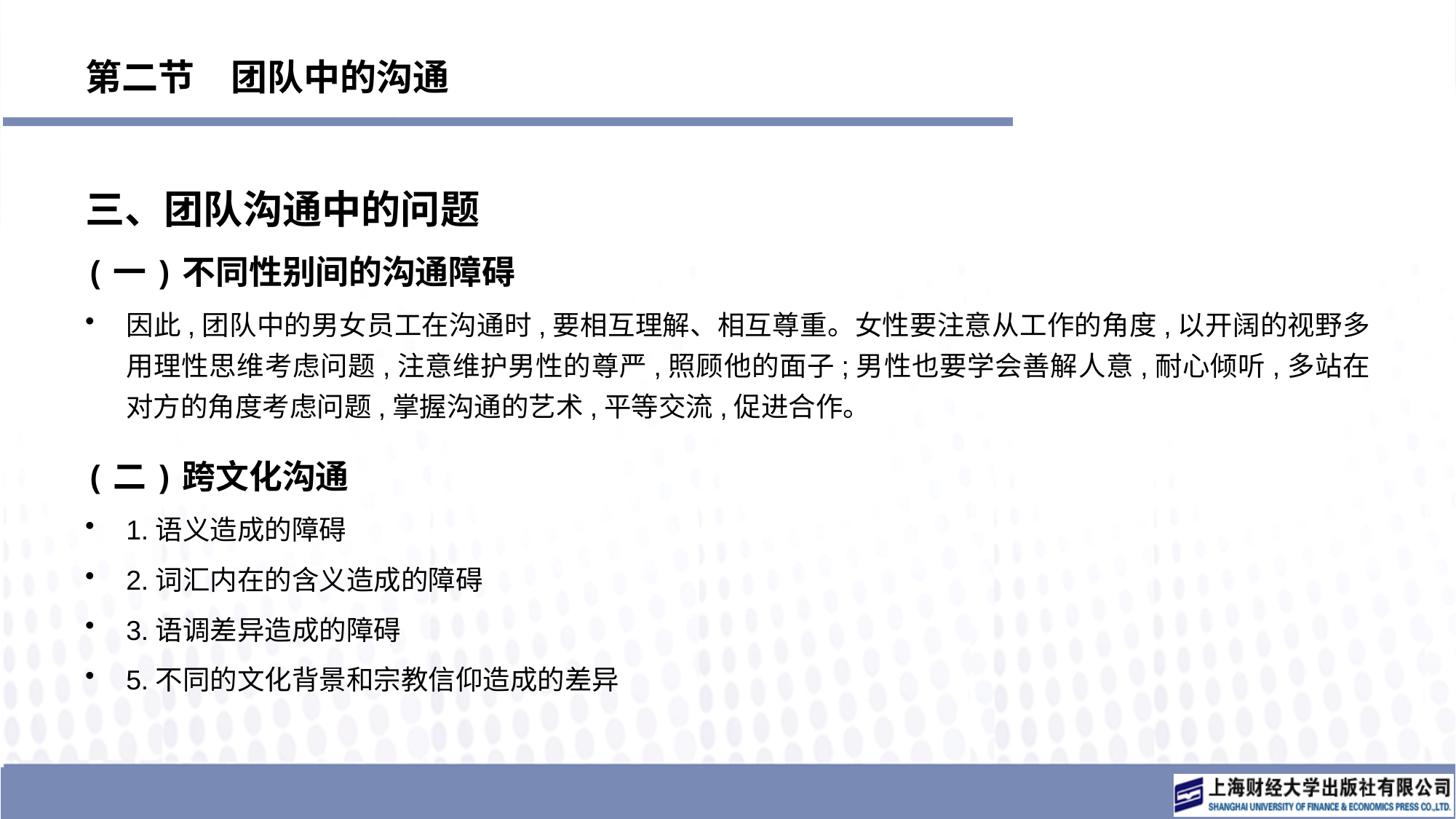

# 第二节　团队中的沟通
三、团队沟通中的问题
(一)不同性别间的沟通障碍
因此,团队中的男女员工在沟通时,要相互理解、相互尊重。女性要注意从工作的角度,以开阔的视野多用理性思维考虑问题,注意维护男性的尊严,照顾他的面子;男性也要学会善解人意,耐心倾听,多站在对方的角度考虑问题,掌握沟通的艺术,平等交流,促进合作。
(二)跨文化沟通
1.语义造成的障碍
2.词汇内在的含义造成的障碍
3.语调差异造成的障碍
5.不同的文化背景和宗教信仰造成的差异